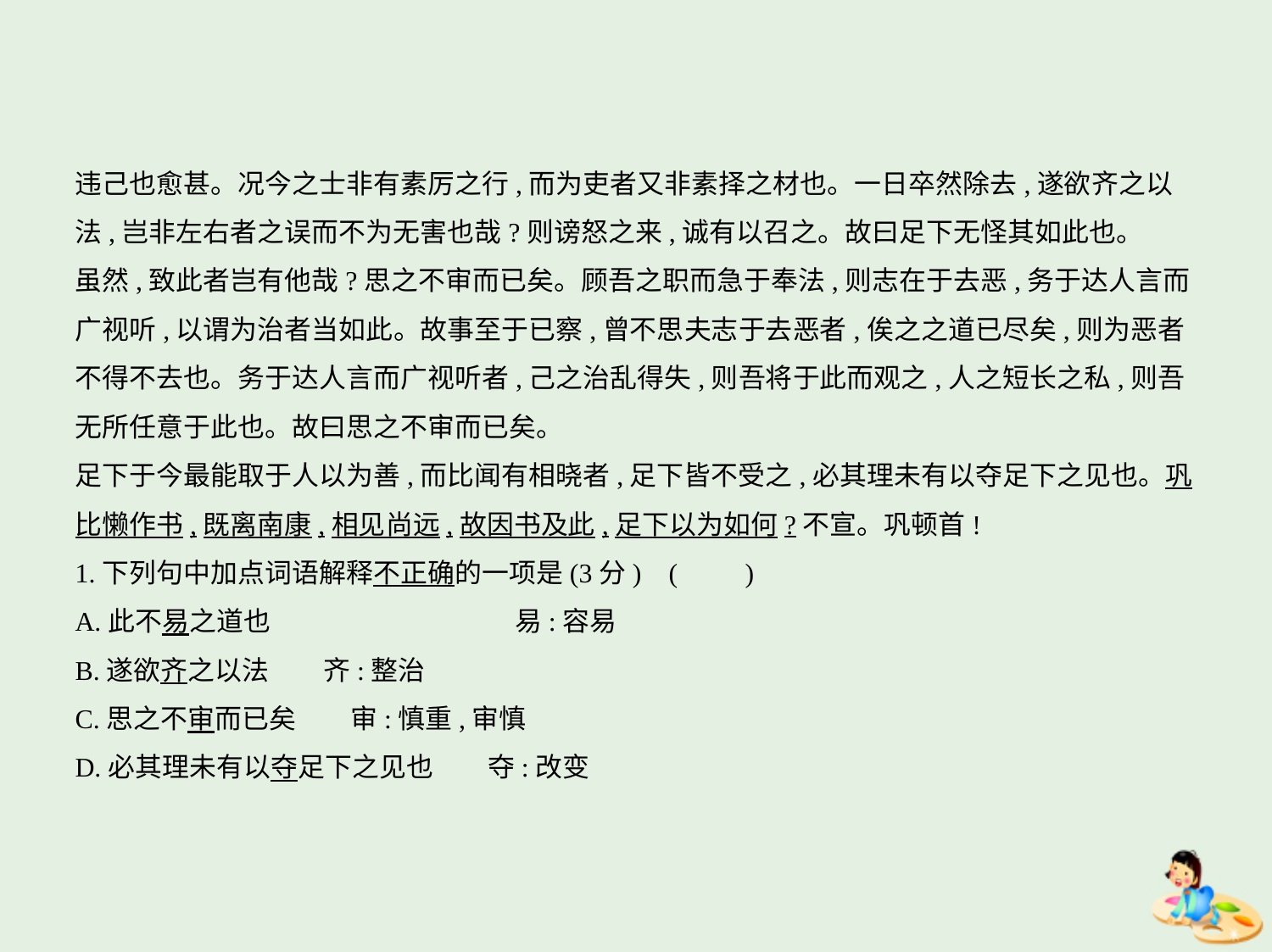

违己也愈甚。况今之士非有素厉之行,而为吏者又非素择之材也。一日卒然除去,遂欲齐之以
法,岂非左右者之误而不为无害也哉?则谤怒之来,诚有以召之。故曰足下无怪其如此也。
虽然,致此者岂有他哉?思之不审而已矣。顾吾之职而急于奉法,则志在于去恶,务于达人言而
广视听,以谓为治者当如此。故事至于已察,曾不思夫志于去恶者,俟之之道已尽矣,则为恶者
不得不去也。务于达人言而广视听者,己之治乱得失,则吾将于此而观之,人之短长之私,则吾
无所任意于此也。故曰思之不审而已矣。
足下于今最能取于人以为善,而比闻有相晓者,足下皆不受之,必其理未有以夺足下之见也。巩
比懒作书,既离南康,相见尚远,故因书及此,足下以为如何?不宣。巩顿首!
1.下列句中加点词语解释不正确的一项是(3分) (　　)
A.此不易之道也　　　　　　　　　易:容易
B.遂欲齐之以法　　齐:整治
C.思之不审而已矣　　审:慎重,审慎
D.必其理未有以夺足下之见也　　夺:改变